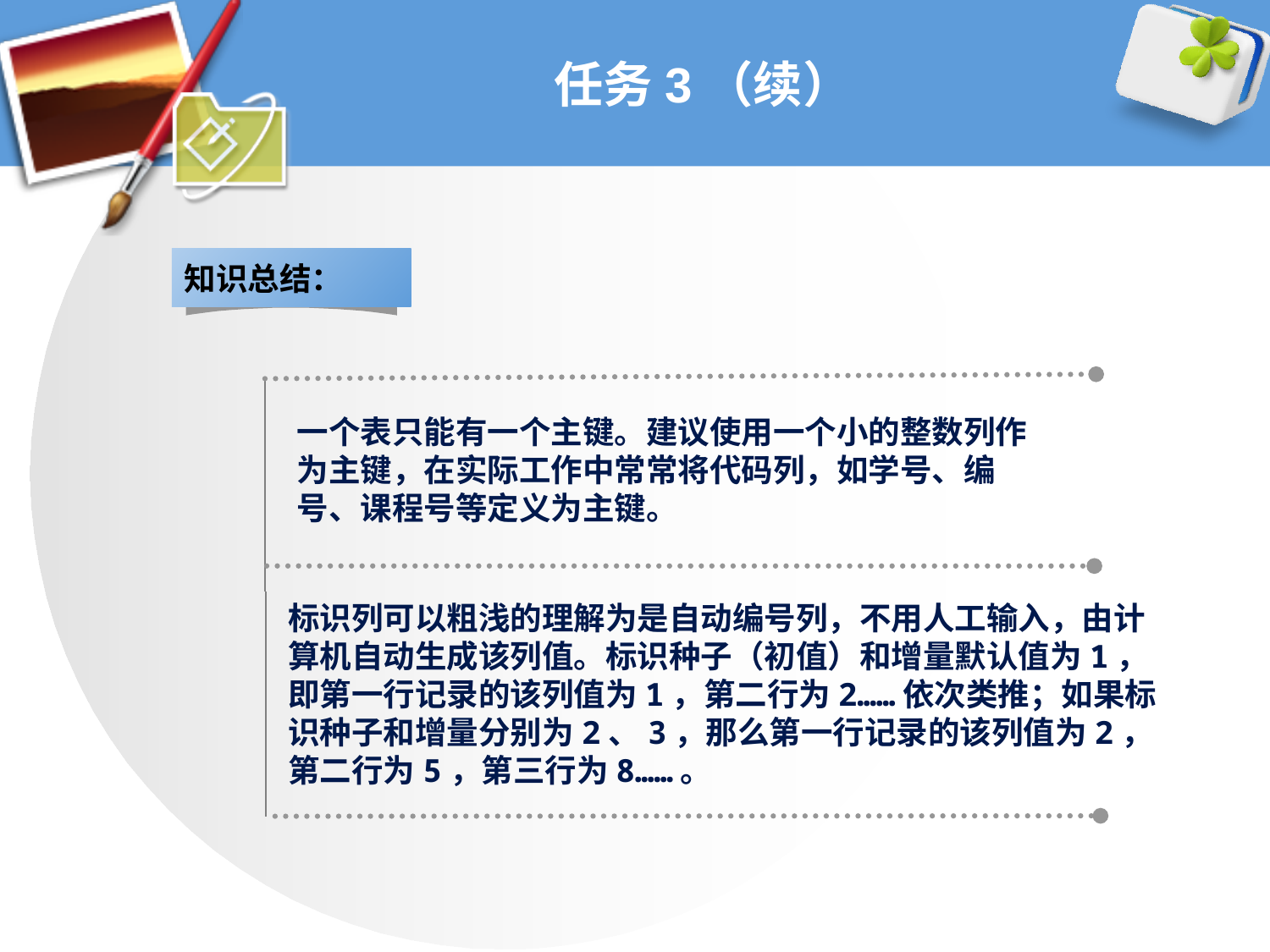

# 任务3（续）
知识总结：

一个表只能有一个主键。建议使用一个小的整数列作为主键，在实际工作中常常将代码列，如学号、编号、课程号等定义为主键。

标识列可以粗浅的理解为是自动编号列，不用人工输入，由计算机自动生成该列值。标识种子（初值）和增量默认值为1，即第一行记录的该列值为1，第二行为2……依次类推；如果标识种子和增量分别为2、3，那么第一行记录的该列值为2，第二行为5，第三行为8……。